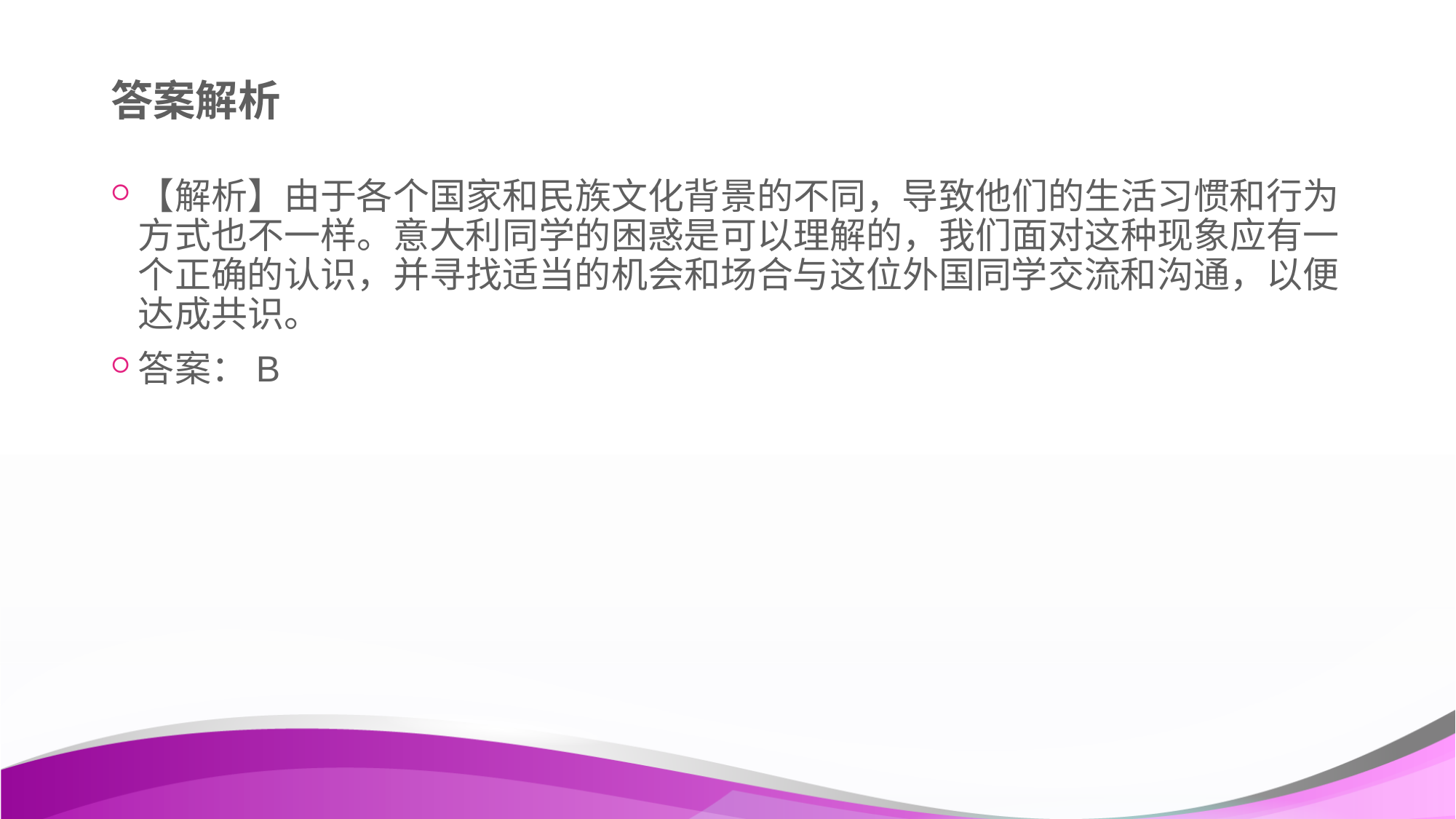

# 答案解析
【解析】由于各个国家和民族文化背景的不同，导致他们的生活习惯和行为方式也不一样。意大利同学的困惑是可以理解的，我们面对这种现象应有一个正确的认识，并寻找适当的机会和场合与这位外国同学交流和沟通，以便达成共识。
答案：B